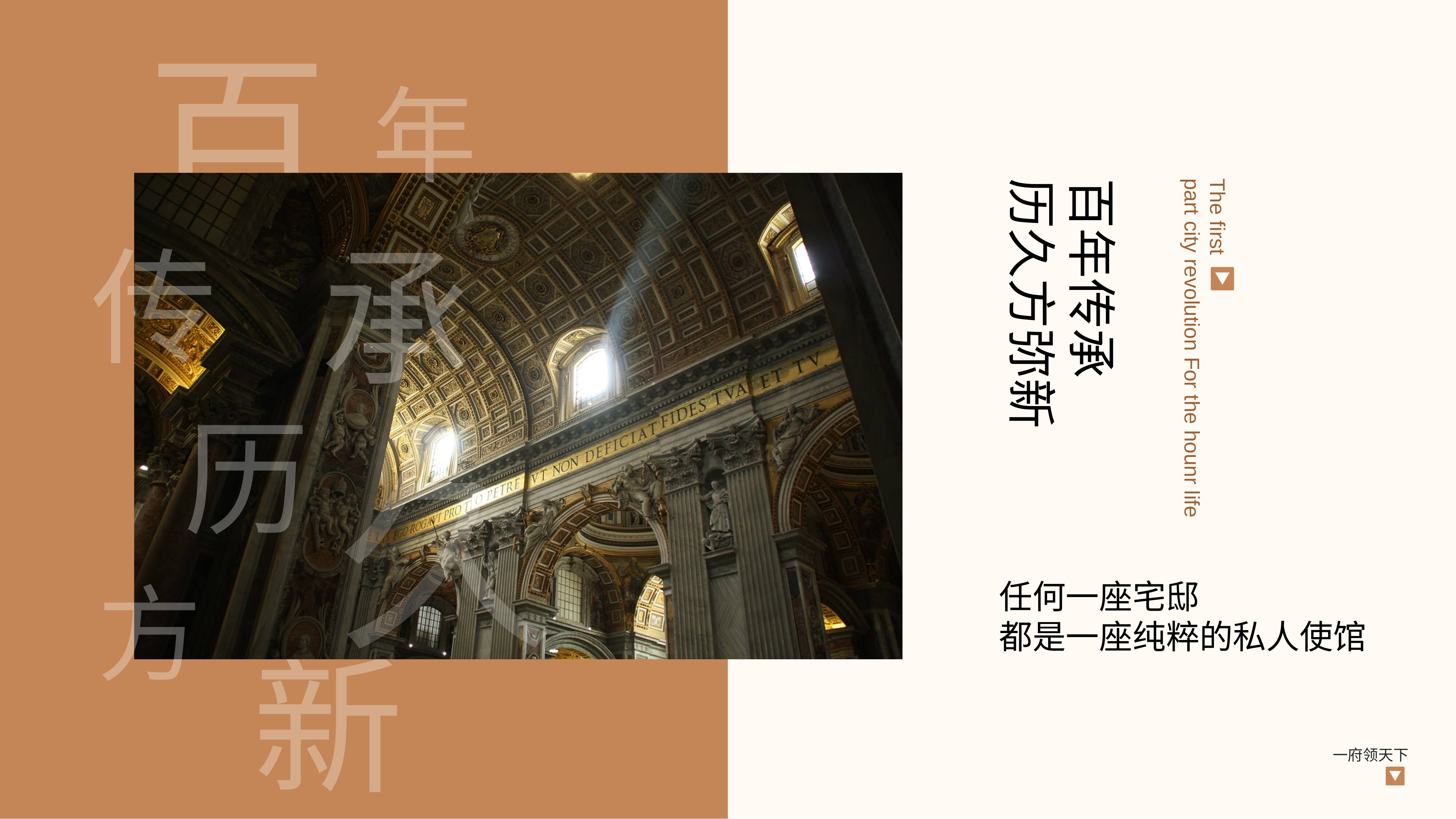

百
年

百年传承
历久方弥新
The first
part city revolution For the hounr life
承
传

历
久
方
任何一座宅邸
都是一座纯粹的私人使馆
新